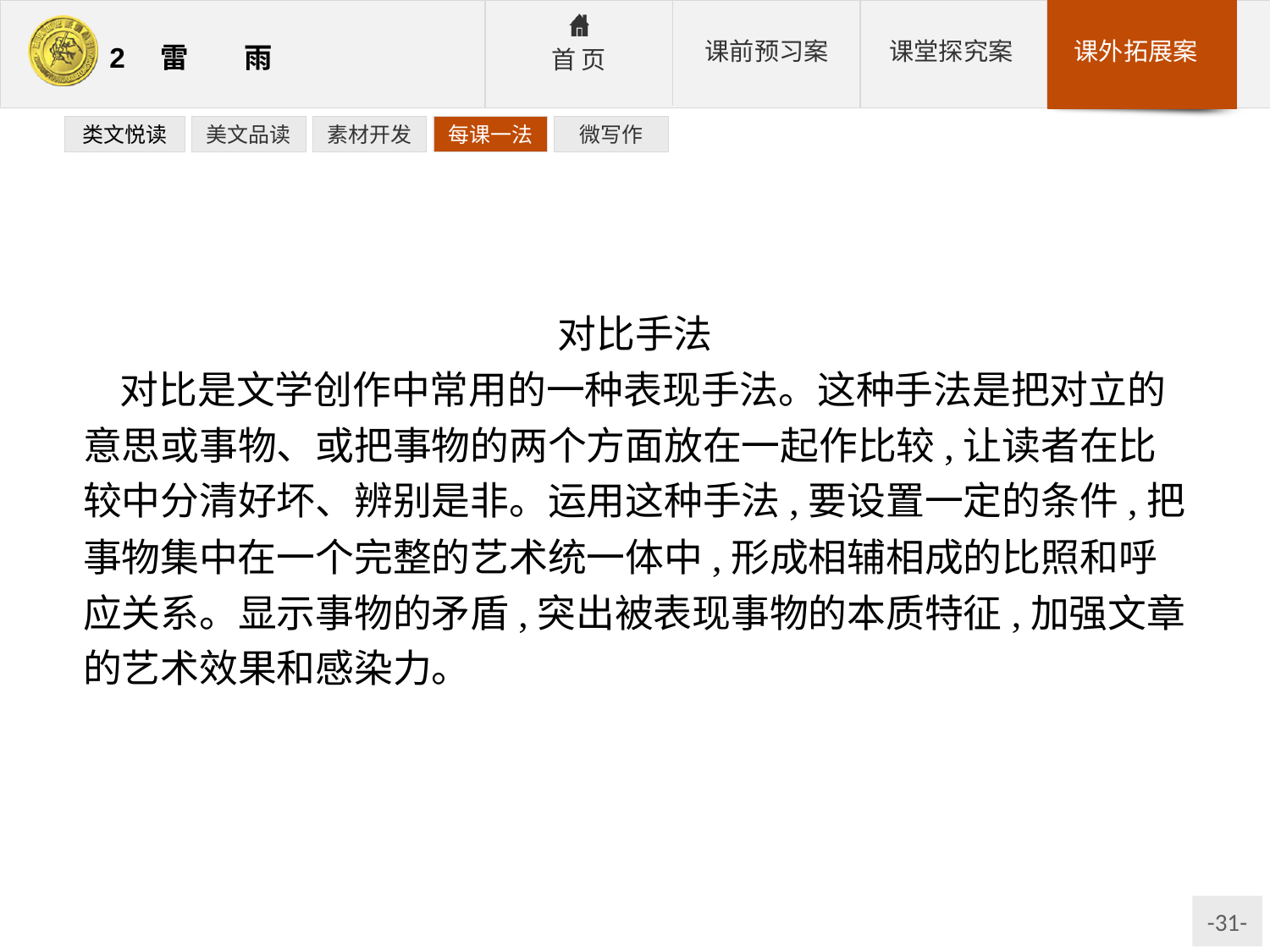

类文悦读
美文品读
素材开发
每课一法
微写作
对比手法
对比是文学创作中常用的一种表现手法。这种手法是把对立的意思或事物、或把事物的两个方面放在一起作比较,让读者在比较中分清好坏、辨别是非。运用这种手法,要设置一定的条件,把事物集中在一个完整的艺术统一体中,形成相辅相成的比照和呼应关系。显示事物的矛盾,突出被表现事物的本质特征,加强文章的艺术效果和感染力。